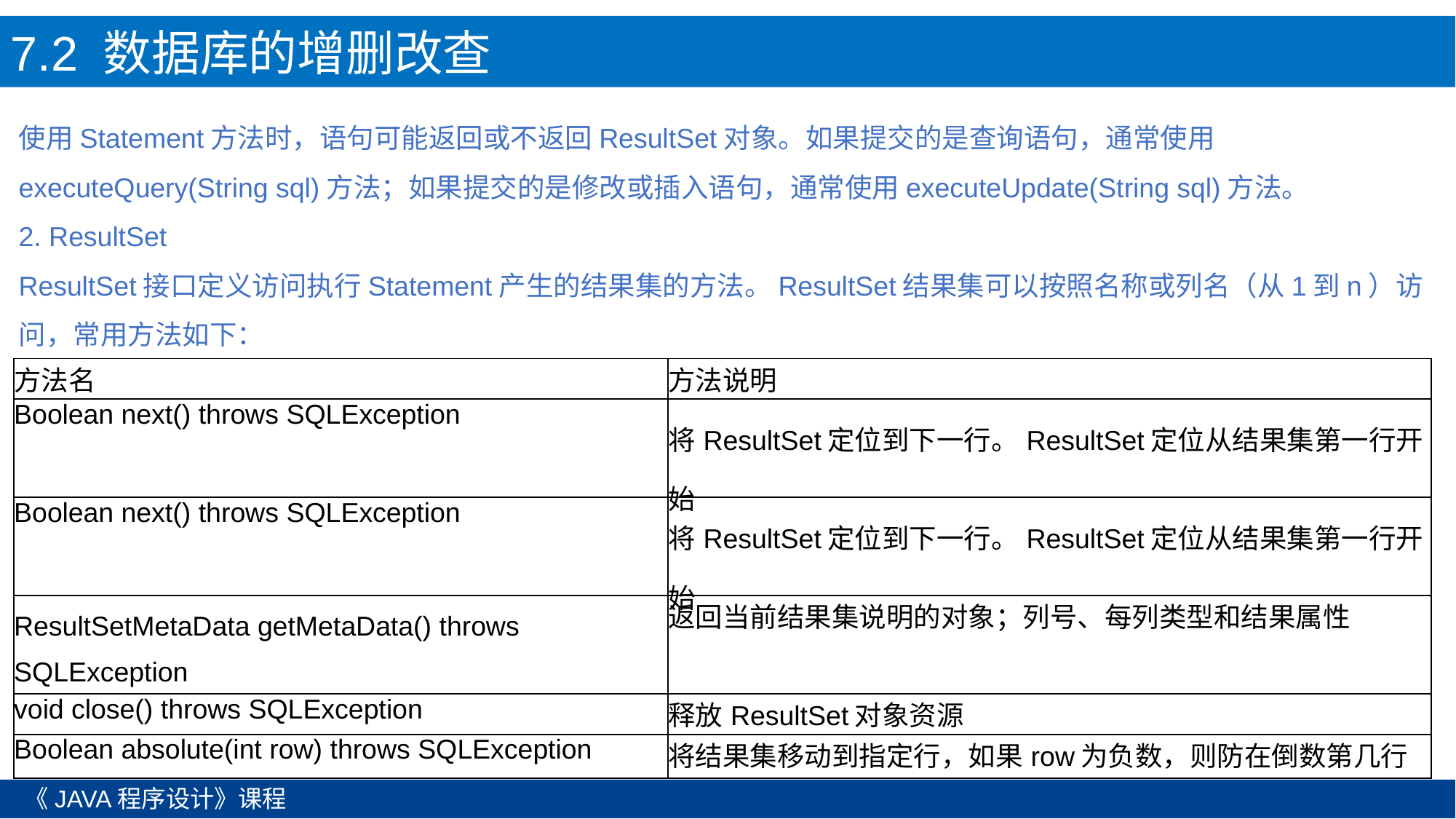

7.2 数据库的增删改查

使用Statement方法时，语句可能返回或不返回ResultSet对象。如果提交的是查询语句，通常使用executeQuery(String sql)方法；如果提交的是修改或插入语句，通常使用executeUpdate(String sql)方法。
2. ResultSet
ResultSet接口定义访问执行Statement产生的结果集的方法。ResultSet结果集可以按照名称或列名（从1到n）访问，常用方法如下：

| 方法名 | 方法说明 |
| --- | --- |
| Boolean next() throws SQLException | 将ResultSet定位到下一行。ResultSet定位从结果集第一行开始 |
| Boolean next() throws SQLException | 将ResultSet定位到下一行。ResultSet定位从结果集第一行开始 |
| ResultSetMetaData getMetaData() throws SQLException | 返回当前结果集说明的对象；列号、每列类型和结果属性 |
| void close() throws SQLException | 释放ResultSet对象资源 |
| Boolean absolute(int row) throws SQLException | 将结果集移动到指定行，如果row为负数，则防在倒数第几行 |
《JAVA程序设计》课程